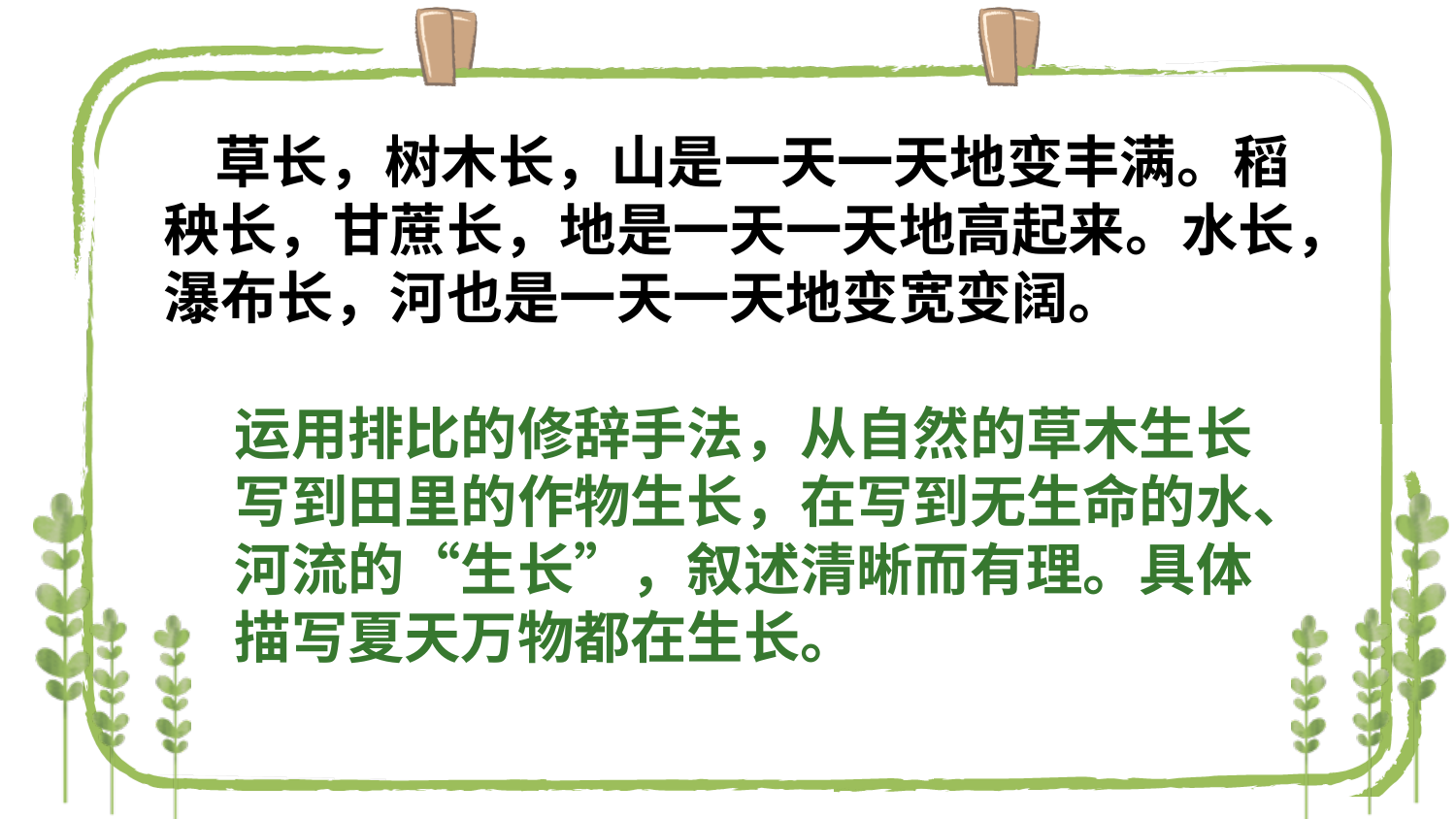

草长，树木长，山是一天一天地变丰满。稻秧长，甘蔗长，地是一天一天地高起来。水长，瀑布长，河也是一天一天地变宽变阔。
运用排比的修辞手法，从自然的草木生长写到田里的作物生长，在写到无生命的水、河流的“生长”，叙述清晰而有理。具体描写夏天万物都在生长。